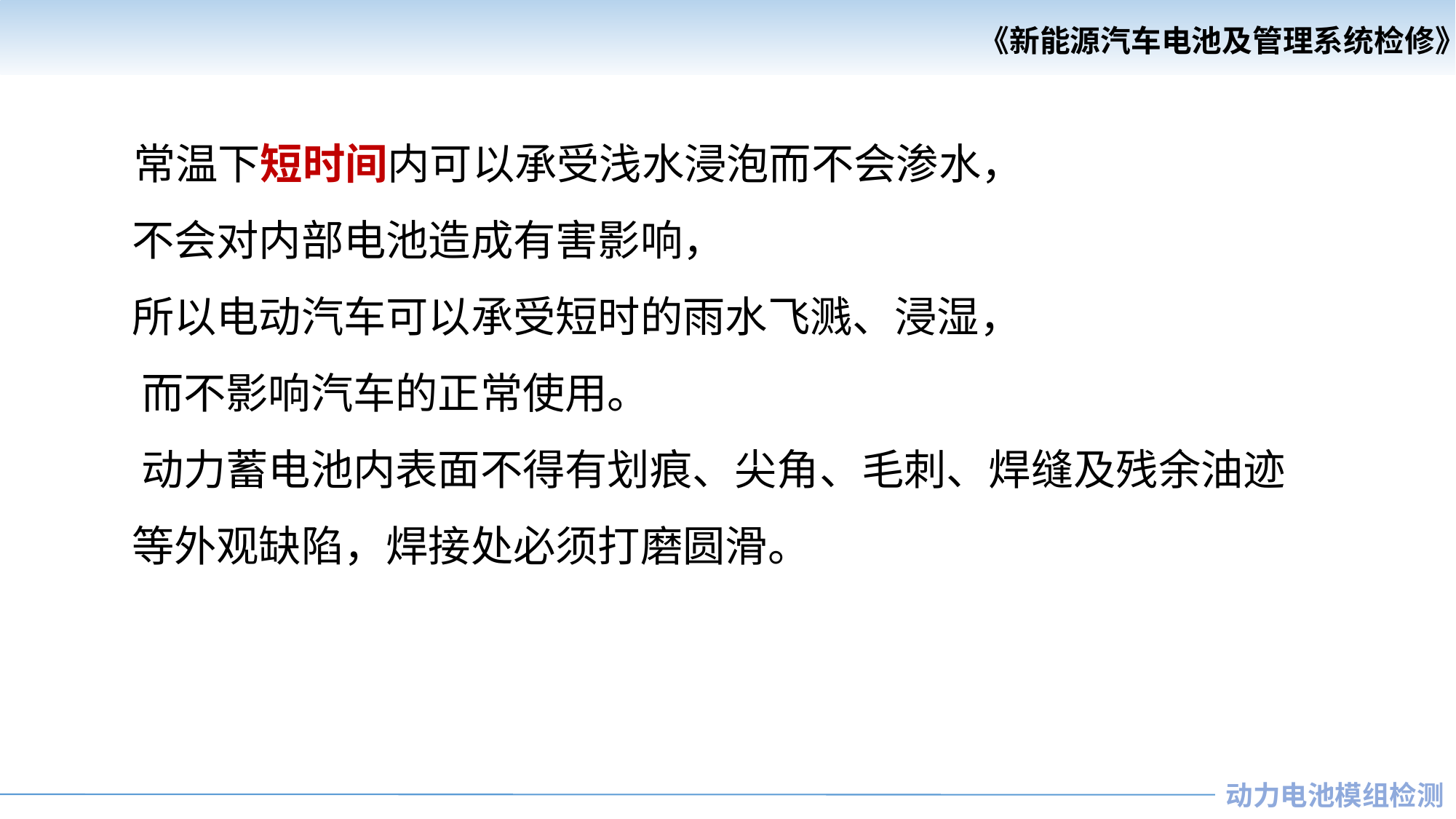

《新能源汽车电池及管理系统检修》
《汽车安全与舒适系统检修》
 常温下短时间内可以承受浅水浸泡而不会渗水，
 不会对内部电池造成有害影响，
 所以电动汽车可以承受短时的雨水飞溅、浸湿，
  而不影响汽车的正常使用。
  动力蓄电池内表面不得有划痕、尖角、毛刺、焊缝及残余油迹
 等外观缺陷，焊接处必须打磨圆滑。